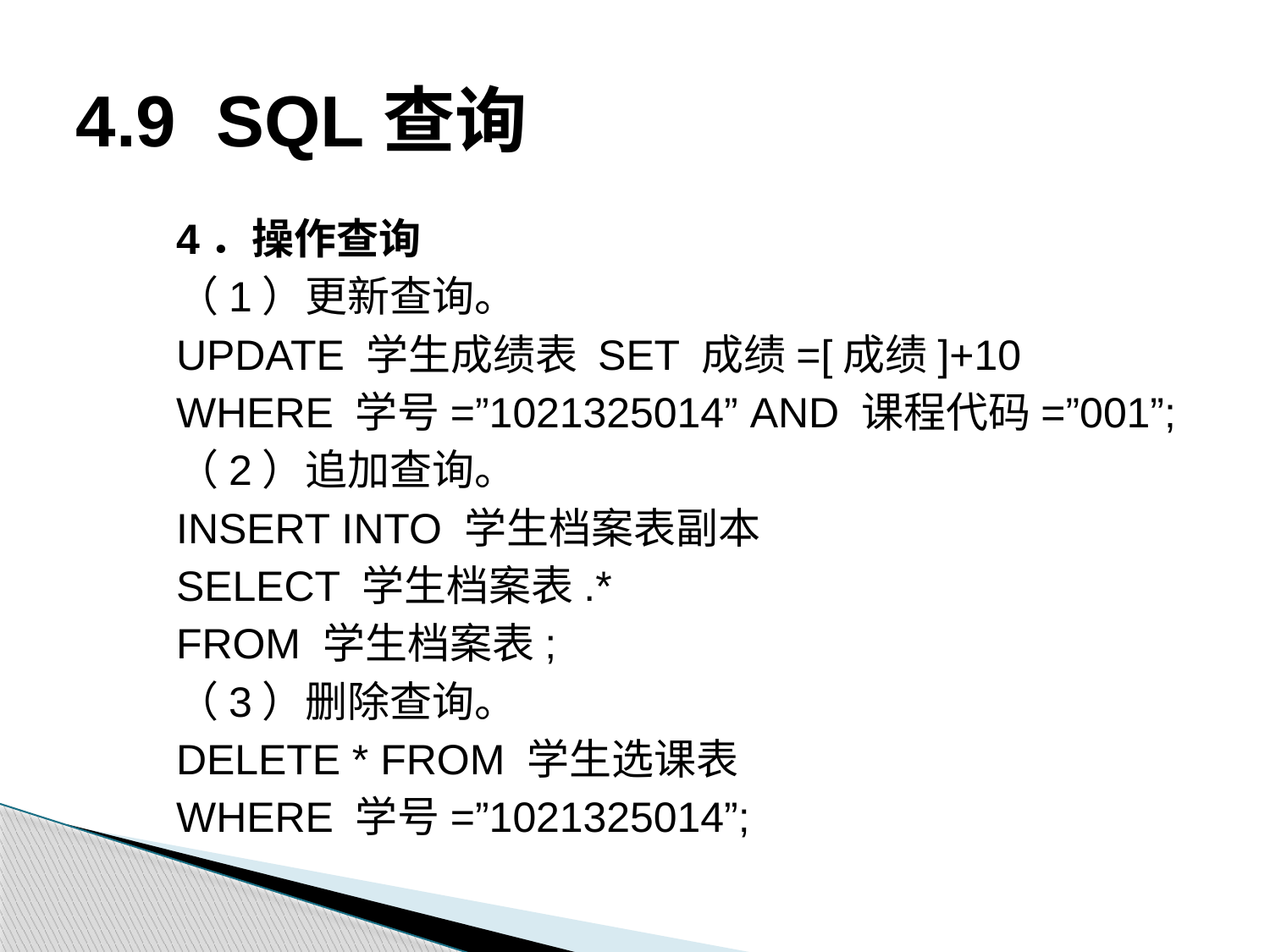

# 4.9  SQL查询
4．操作查询
（1）更新查询。
UPDATE 学生成绩表 SET 成绩=[成绩]+10
WHERE 学号=”1021325014” AND 课程代码=”001”;
（2）追加查询。
INSERT INTO 学生档案表副本
SELECT 学生档案表.*
FROM 学生档案表;
（3）删除查询。
DELETE * FROM 学生选课表
WHERE 学号=”1021325014”;